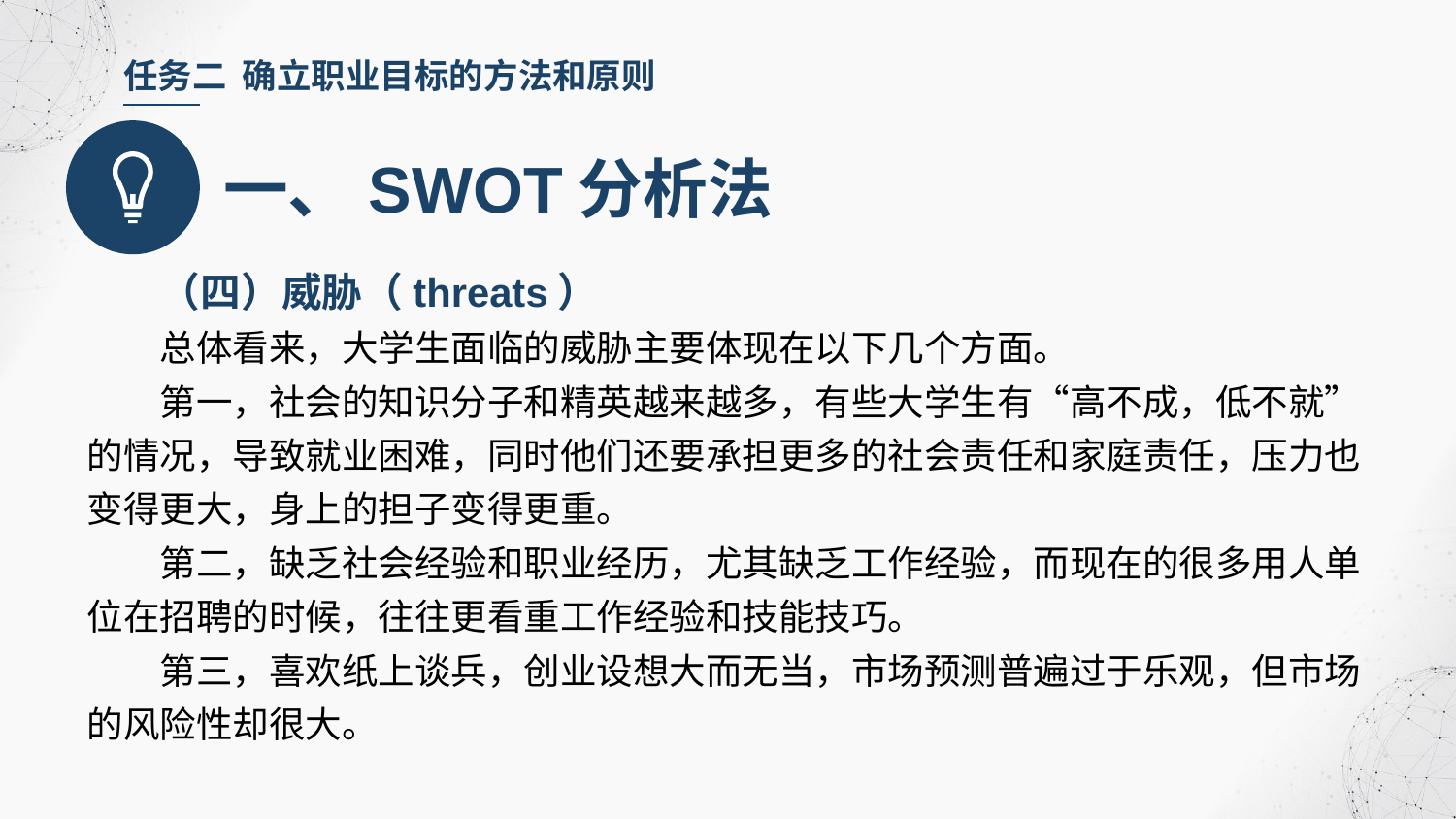

任务二  确立职业目标的方法和原则

一、SWOT分析法
（四）威胁（threats）
总体看来，大学生面临的威胁主要体现在以下几个方面。
第一，社会的知识分子和精英越来越多，有些大学生有“高不成，低不就”的情况，导致就业困难，同时他们还要承担更多的社会责任和家庭责任，压力也变得更大，身上的担子变得更重。
第二，缺乏社会经验和职业经历，尤其缺乏工作经验，而现在的很多用人单位在招聘的时候，往往更看重工作经验和技能技巧。
第三，喜欢纸上谈兵，创业设想大而无当，市场预测普遍过于乐观，但市场的风险性却很大。